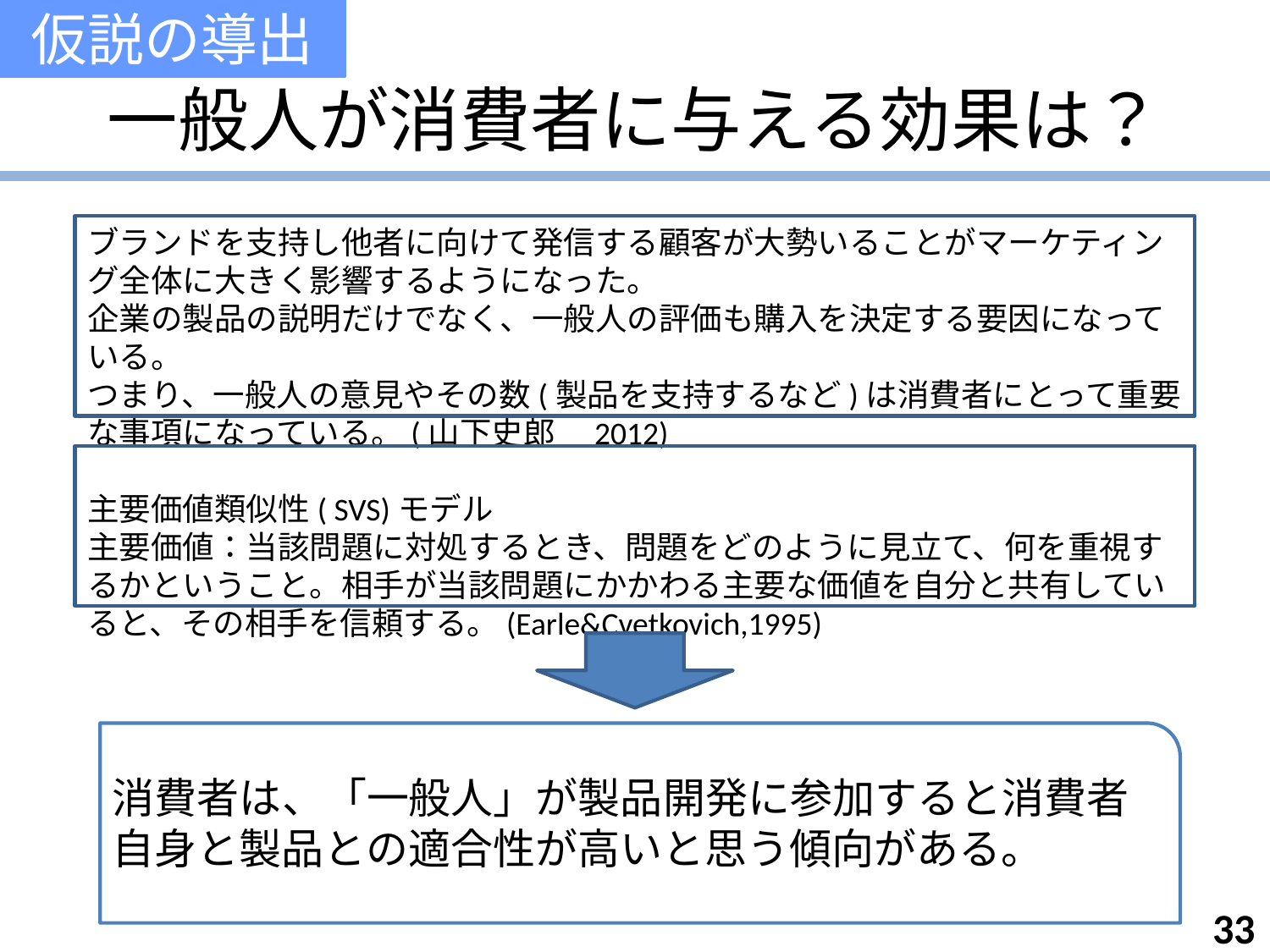

仮説の導出
# 一般人が消費者に与える効果は？
ブランドを支持し他者に向けて発信する顧客が大勢いることがマーケティング全体に大きく影響するようになった。
企業の製品の説明だけでなく、一般人の評価も購入を決定する要因になっている。
つまり、一般人の意見やその数(製品を支持するなど)は消費者にとって重要な事項になっている。(山下史郎　2012)

主要価値類似性( SVS)モデル
主要価値：当該問題に対処するとき、問題をどのように見立て、何を重視するかということ。相手が当該問題にかかわる主要な価値を自分と共有していると、その相手を信頼する。(Earle&Cvetkovich,1995)

消費者は、「一般人」が製品開発に参加すると消費者自身と製品との適合性が高いと思う傾向がある。
33